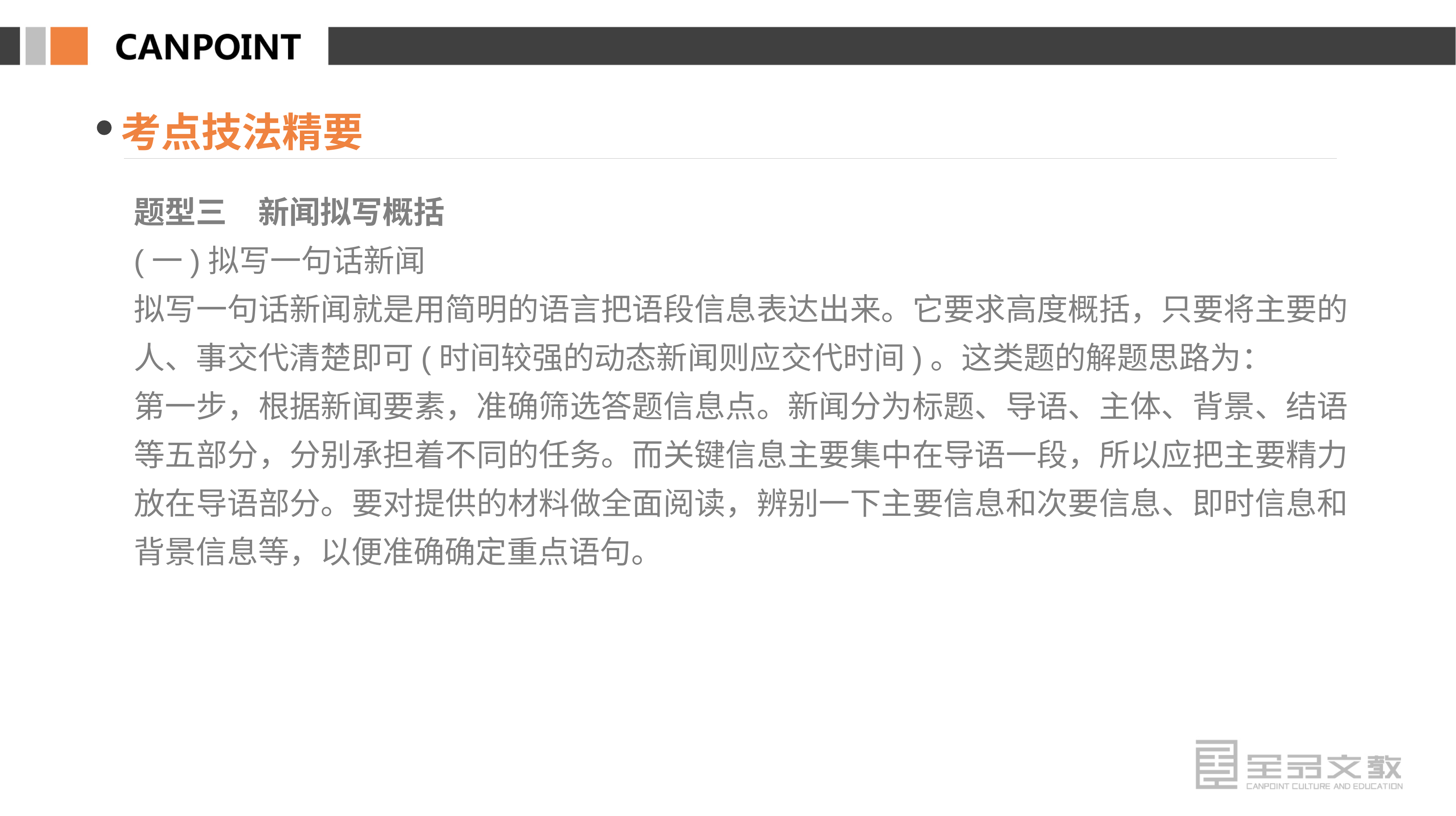

考点技法精要

题型三　新闻拟写概括
(一)拟写一句话新闻
拟写一句话新闻就是用简明的语言把语段信息表达出来。它要求高度概括，只要将主要的人、事交代清楚即可(时间较强的动态新闻则应交代时间)。这类题的解题思路为：
第一步，根据新闻要素，准确筛选答题信息点。新闻分为标题、导语、主体、背景、结语等五部分，分别承担着不同的任务。而关键信息主要集中在导语一段，所以应把主要精力放在导语部分。要对提供的材料做全面阅读，辨别一下主要信息和次要信息、即时信息和背景信息等，以便准确确定重点语句。